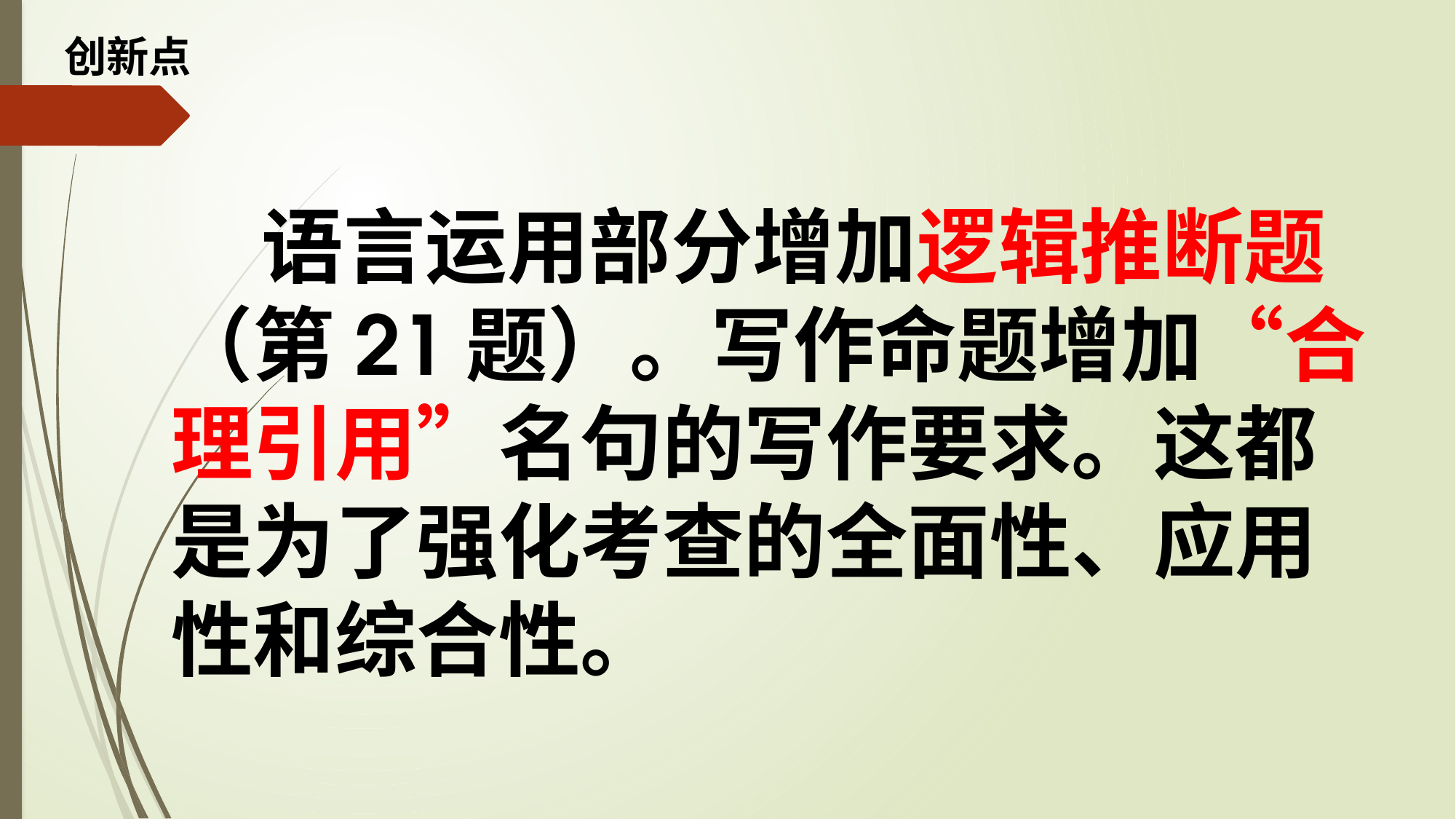

创新点
    语言运用部分增加逻辑推断题（第21题）。写作命题增加“合理引用”名句的写作要求。这都是为了强化考查的全面性、应用性和综合性。